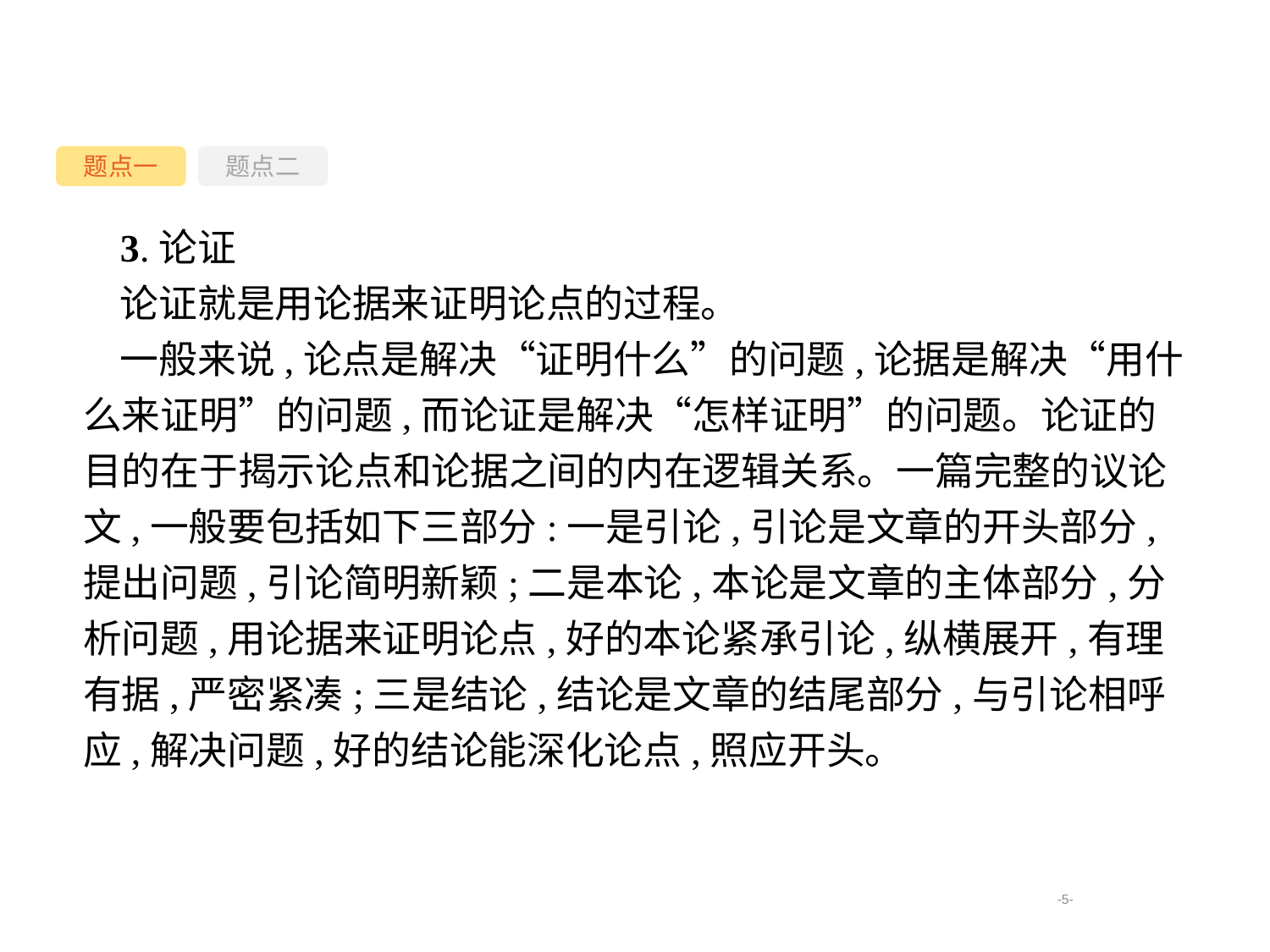

题点一
题点二
3.论证
论证就是用论据来证明论点的过程。
一般来说,论点是解决“证明什么”的问题,论据是解决“用什么来证明”的问题,而论证是解决“怎样证明”的问题。论证的目的在于揭示论点和论据之间的内在逻辑关系。一篇完整的议论文,一般要包括如下三部分:一是引论,引论是文章的开头部分,提出问题,引论简明新颖;二是本论,本论是文章的主体部分,分析问题,用论据来证明论点,好的本论紧承引论,纵横展开,有理有据,严密紧凑;三是结论,结论是文章的结尾部分,与引论相呼应,解决问题,好的结论能深化论点,照应开头。
-5-